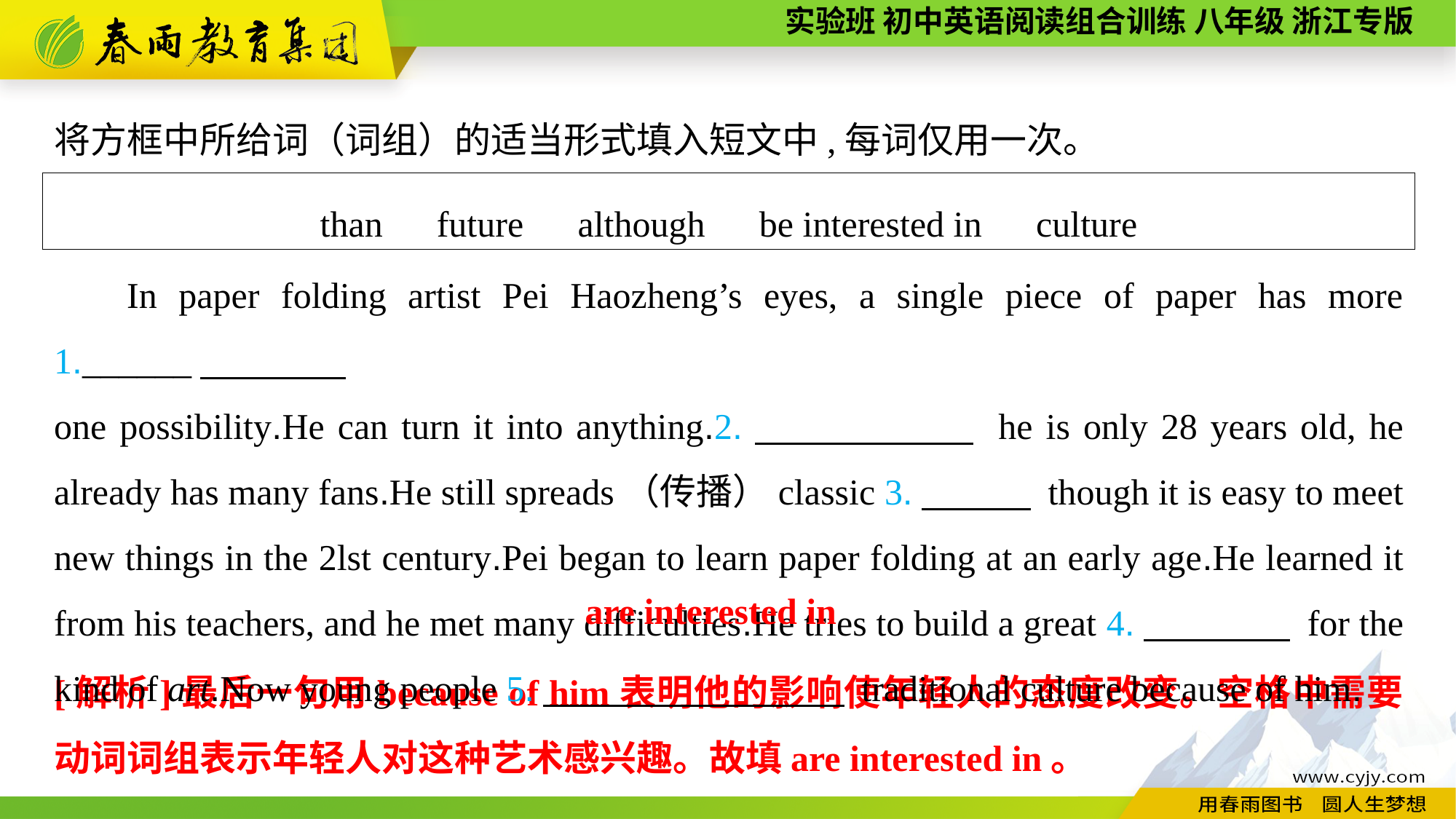

将方框中所给词（词组）的适当形式填入短文中,每词仅用一次。
than　future　although　be interested in　culture
In paper folding artist Pei Haozheng’s eyes, a single piece of paper has more 1.______
one possibility.He can turn it into anything.2.　　     　　 he is only 28 years old, he already has many fans.He still spreads（传播）classic 3.　　　 though it is easy to meet new things in the 2lst century.Pei began to learn paper folding at an early age.He learned it from his teachers, and he met many difficulties.He tries to build a great 4.　　　　 for the kind of art.Now young people 5.　　                   　　 traditional culture because of him.
are interested in
[解析]最后一句用because of him表明他的影响使年轻人的态度改变。空格中需要动词词组表示年轻人对这种艺术感兴趣。故填are interested in。